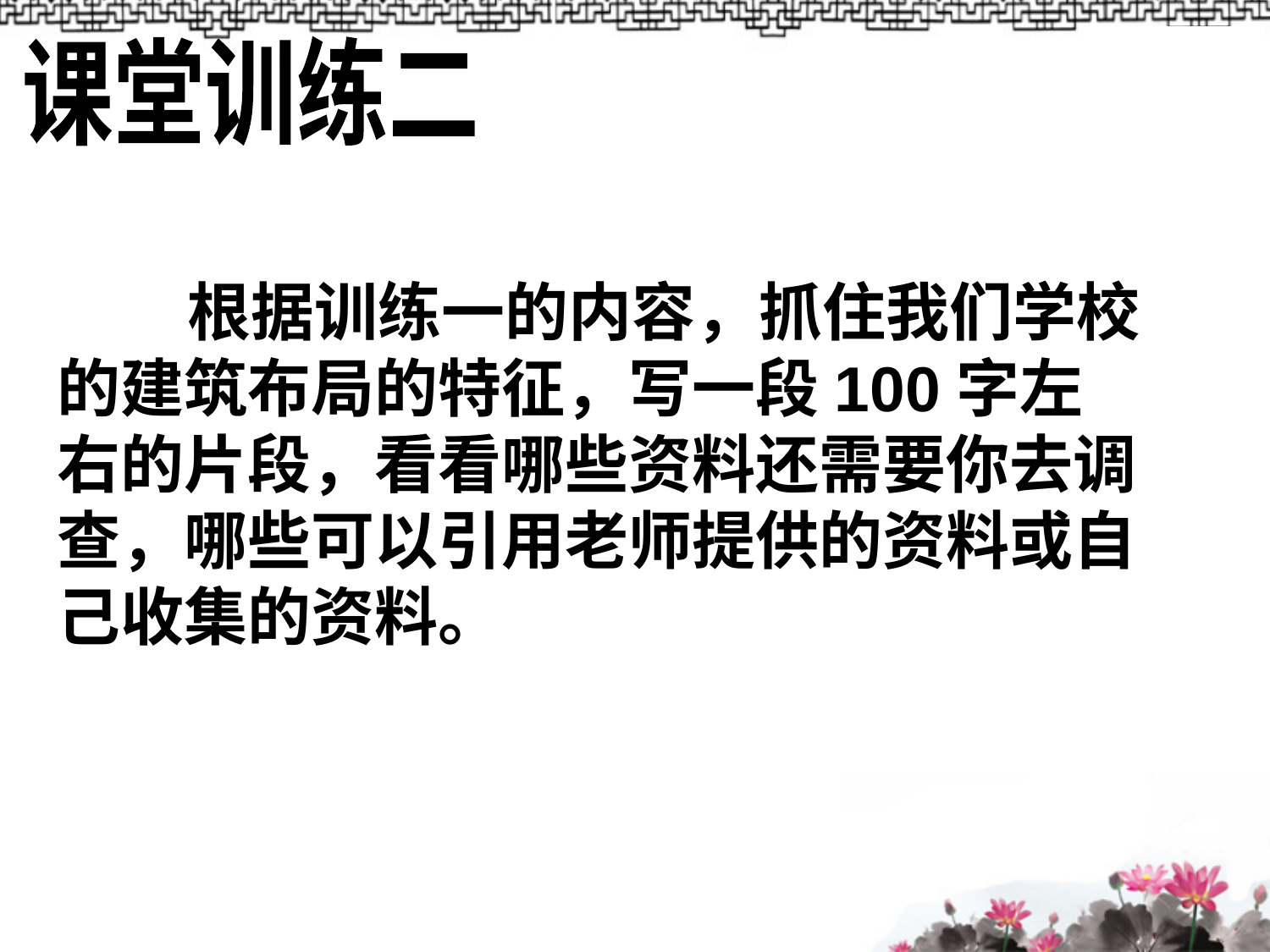

课堂训练二
        根据训练一的内容，抓住我们学校的建筑布局的特征，写一段100字左右的片段，看看哪些资料还需要你去调查，哪些可以引用老师提供的资料或自己收集的资料。